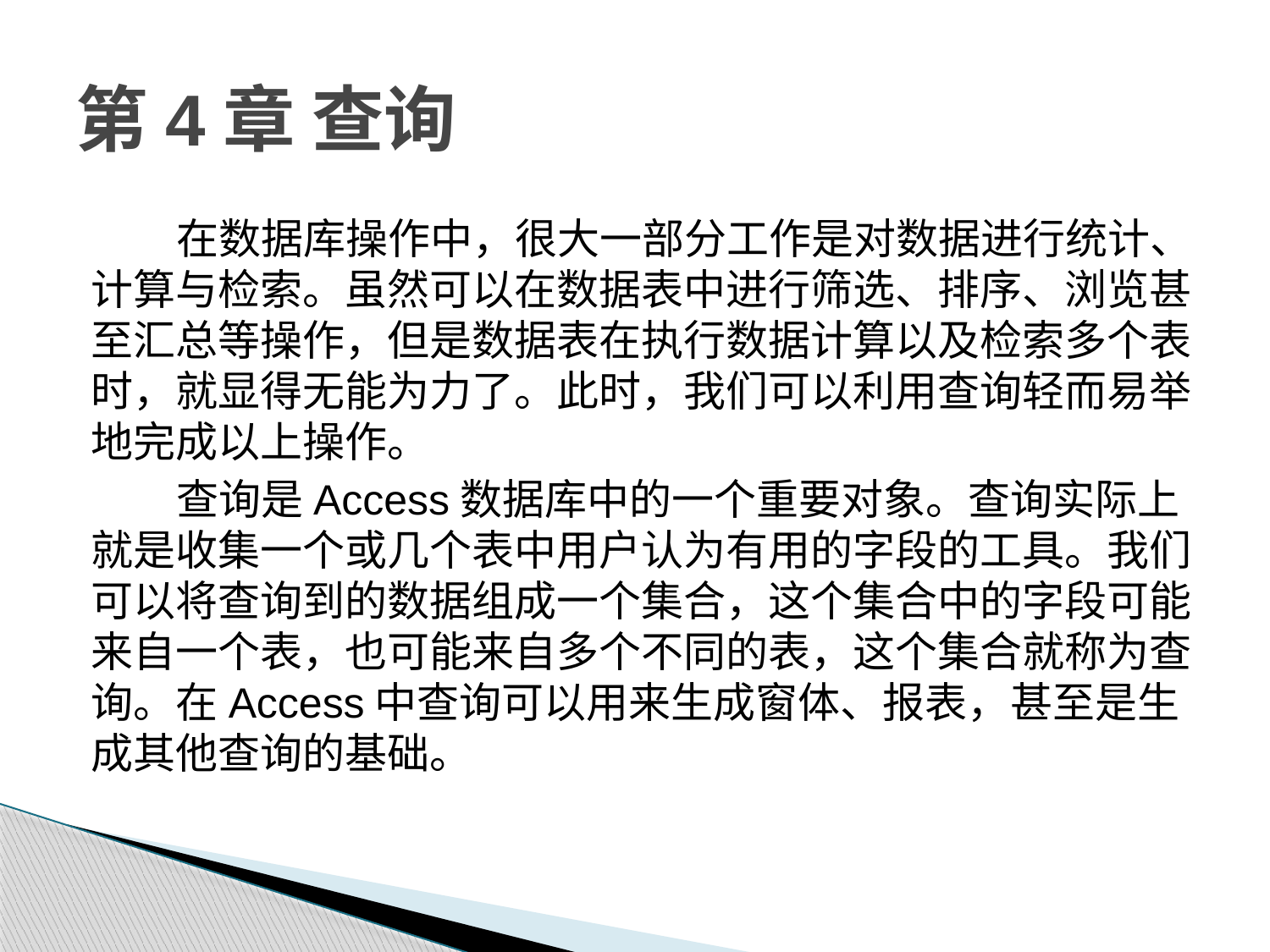

# 第4章 查询
在数据库操作中，很大一部分工作是对数据进行统计、计算与检索。虽然可以在数据表中进行筛选、排序、浏览甚至汇总等操作，但是数据表在执行数据计算以及检索多个表时，就显得无能为力了。此时，我们可以利用查询轻而易举地完成以上操作。
查询是Access数据库中的一个重要对象。查询实际上就是收集一个或几个表中用户认为有用的字段的工具。我们可以将查询到的数据组成一个集合，这个集合中的字段可能来自一个表，也可能来自多个不同的表，这个集合就称为查询。在Access中查询可以用来生成窗体、报表，甚至是生成其他查询的基础。